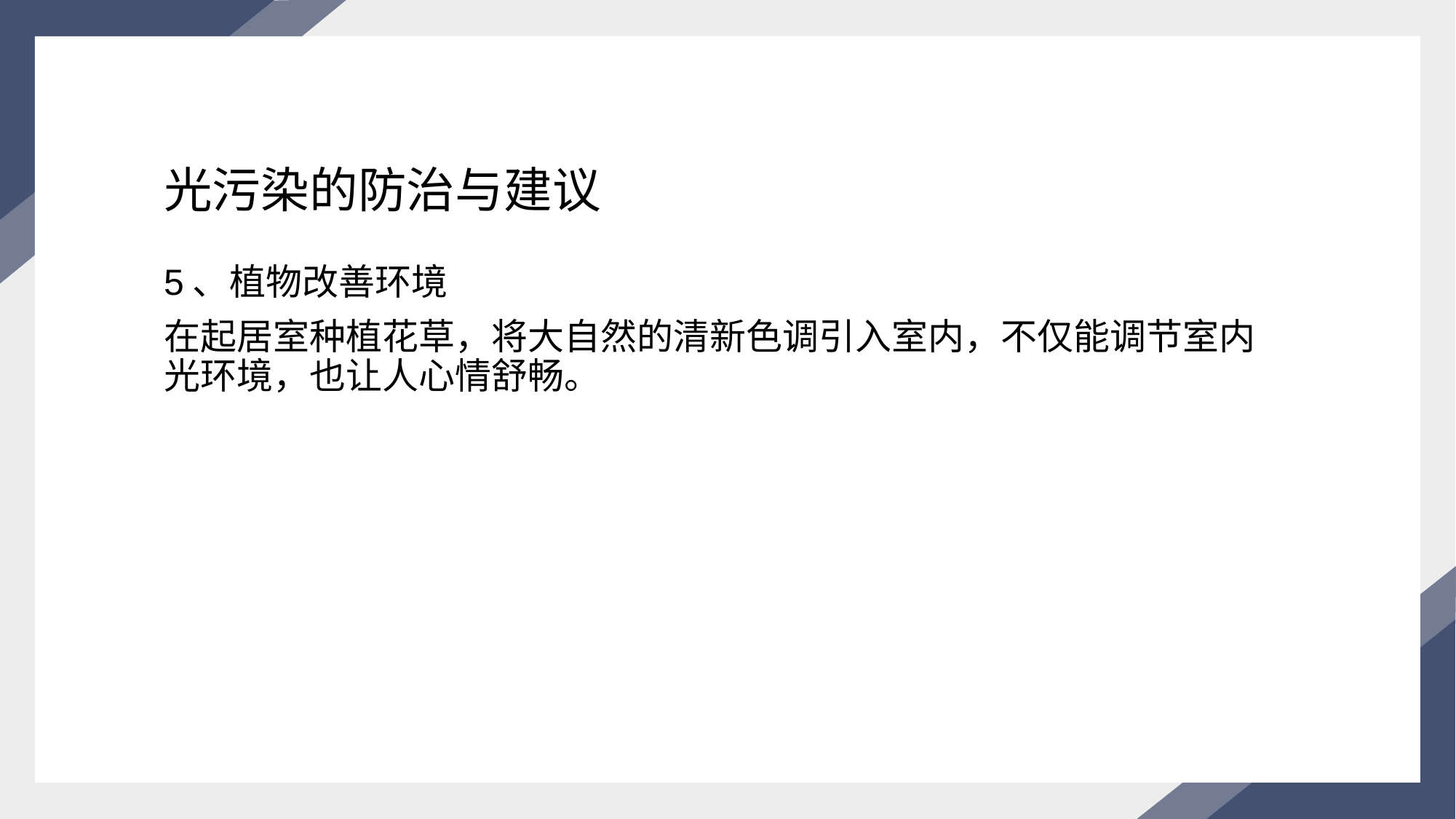

# 光污染的防治与建议
5、植物改善环境
在起居室种植花草，将大自然的清新色调引入室内，不仅能调节室内光环境，也让人心情舒畅。